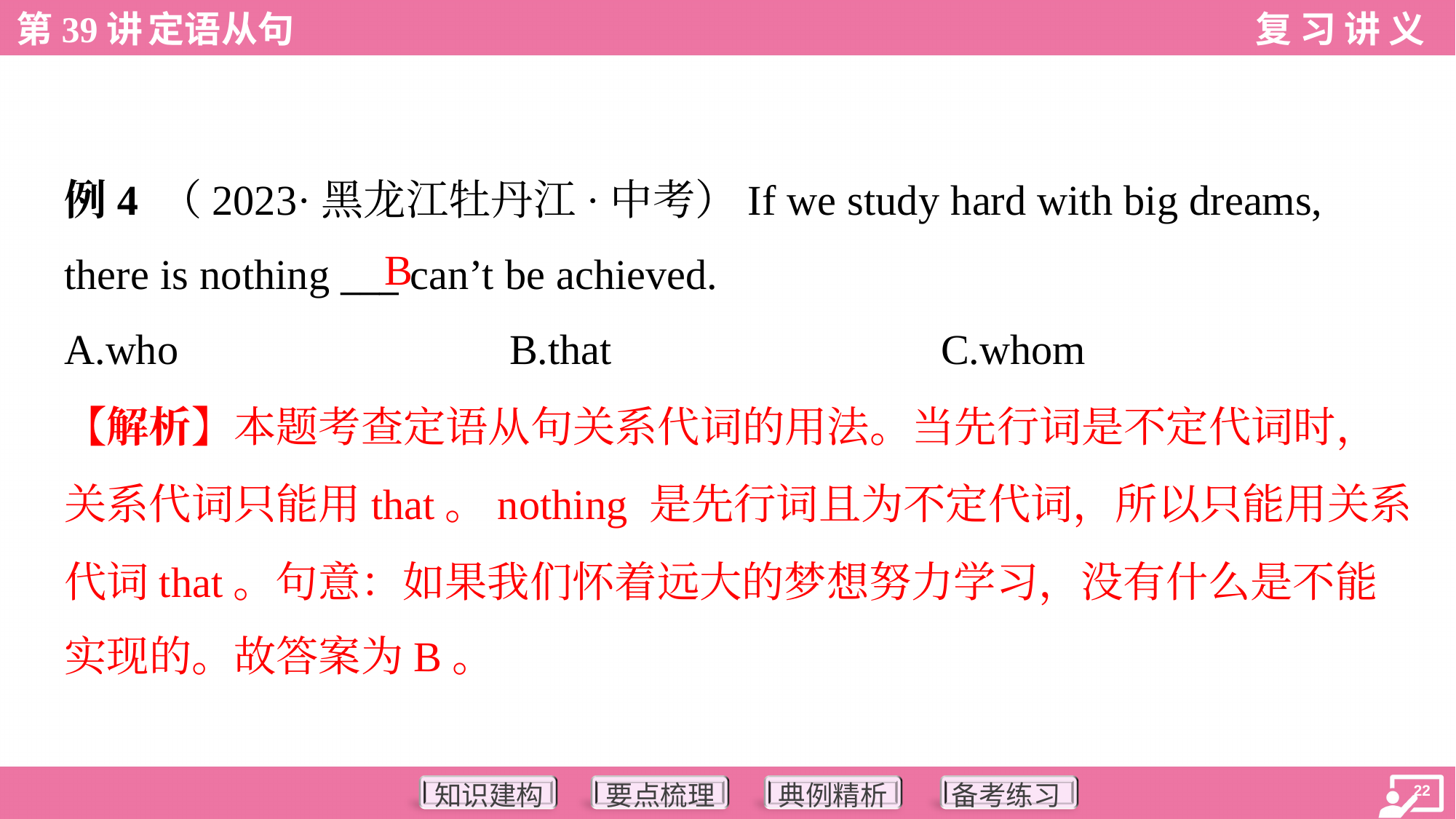

例4 （2023·黑龙江牡丹江·中考）If we study hard with big dreams,
there is nothing ___ can’t be achieved.
B
A.who	B.that	C.whom
【解析】本题考查定语从句关系代词的用法。当先行词是不定代词时，
关系代词只能用that。nothing 是先行词且为不定代词，所以只能用关系
代词that。句意：如果我们怀着远大的梦想努力学习，没有什么是不能
实现的。故答案为B。